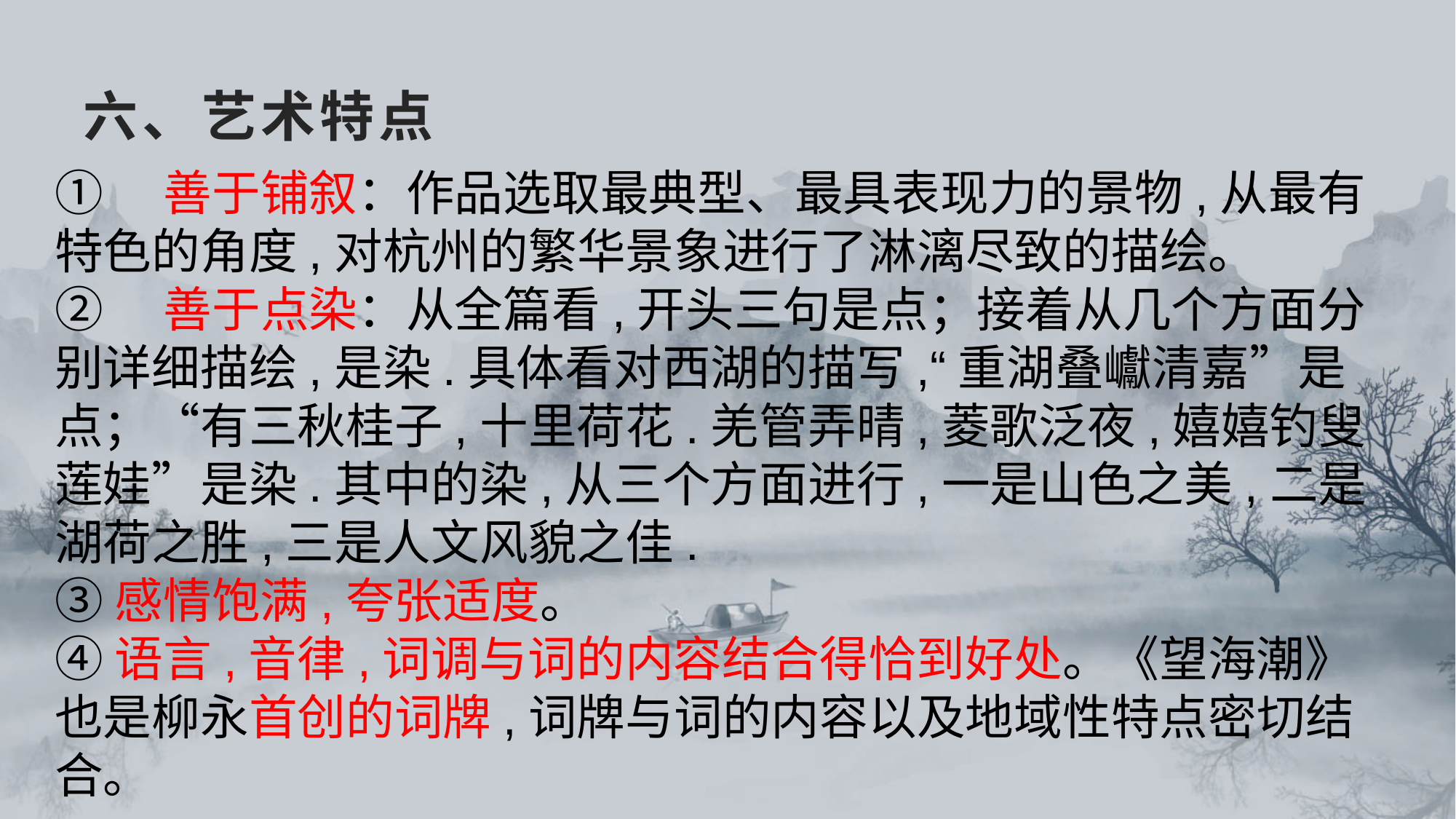

# 六、艺术特点
①　善于铺叙：作品选取最典型、最具表现力的景物,从最有特色的角度,对杭州的繁华景象进行了淋漓尽致的描绘。
②　善于点染：从全篇看,开头三句是点；接着从几个方面分别详细描绘,是染.具体看对西湖的描写,“重湖叠巘清嘉”是点；“有三秋桂子,十里荷花.羌管弄晴,菱歌泛夜,嬉嬉钓叟莲娃”是染.其中的染,从三个方面进行,一是山色之美,二是湖荷之胜,三是人文风貌之佳.
③感情饱满,夸张适度。
④语言,音律,词调与词的内容结合得恰到好处。《望海潮》也是柳永首创的词牌,词牌与词的内容以及地域性特点密切结合。